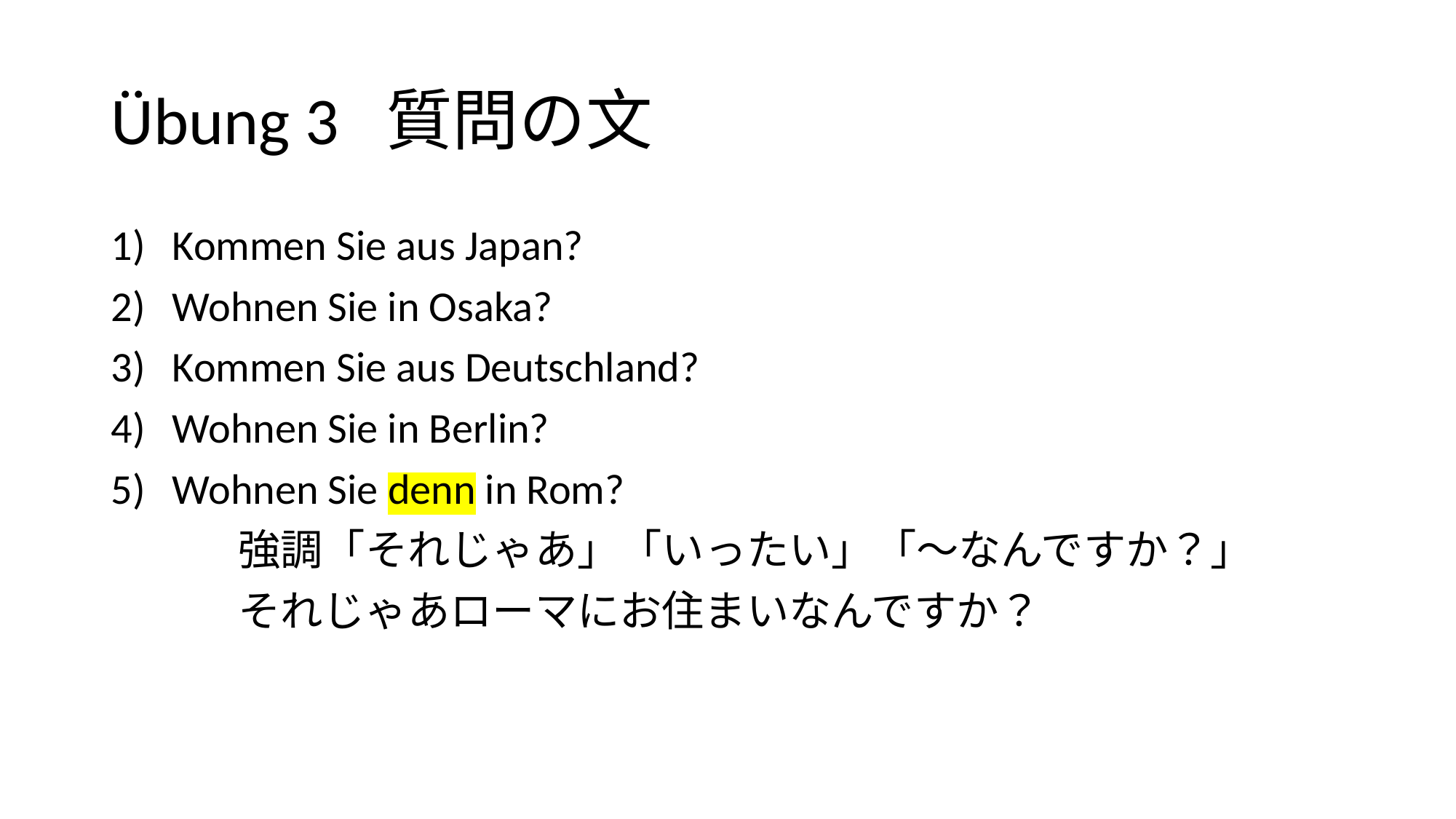

# Übung 3  質問の文
Kommen Sie aus Japan?
Wohnen Sie in Osaka?
Kommen Sie aus Deutschland?
Wohnen Sie in Berlin?
Wohnen Sie denn in Rom?
　　　強調「それじゃあ」「いったい」「〜なんですか？」
　　　それじゃあローマにお住まいなんですか？